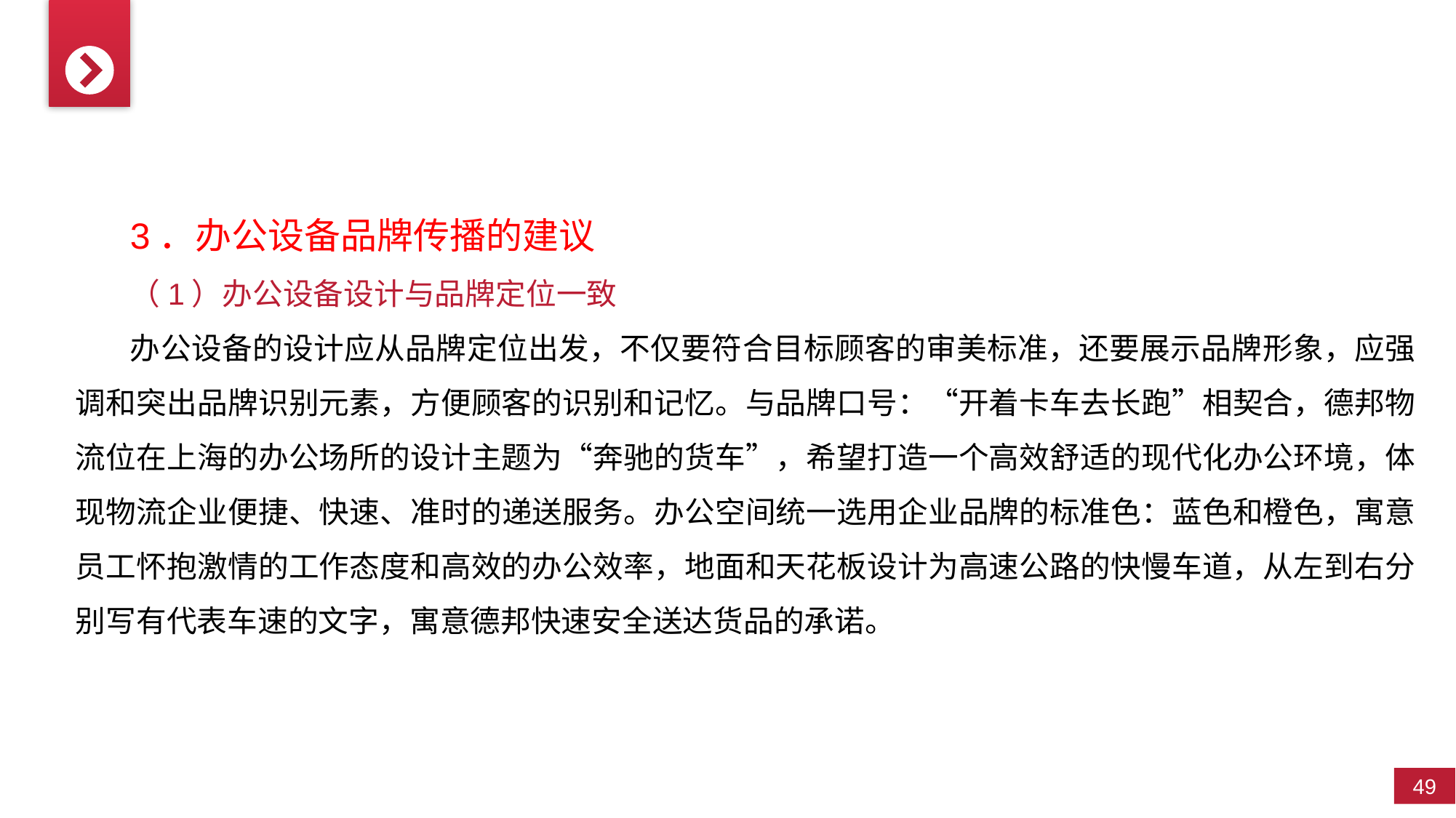

3．办公设备品牌传播的建议
（1）办公设备设计与品牌定位一致
办公设备的设计应从品牌定位出发，不仅要符合目标顾客的审美标准，还要展示品牌形象，应强调和突出品牌识别元素，方便顾客的识别和记忆。与品牌口号：“开着卡车去长跑”相契合，德邦物流位在上海的办公场所的设计主题为“奔驰的货车”，希望打造一个高效舒适的现代化办公环境，体现物流企业便捷、快速、准时的递送服务。办公空间统一选用企业品牌的标准色：蓝色和橙色，寓意员工怀抱激情的工作态度和高效的办公效率，地面和天花板设计为高速公路的快慢车道，从左到右分别写有代表车速的文字，寓意德邦快速安全送达货品的承诺。